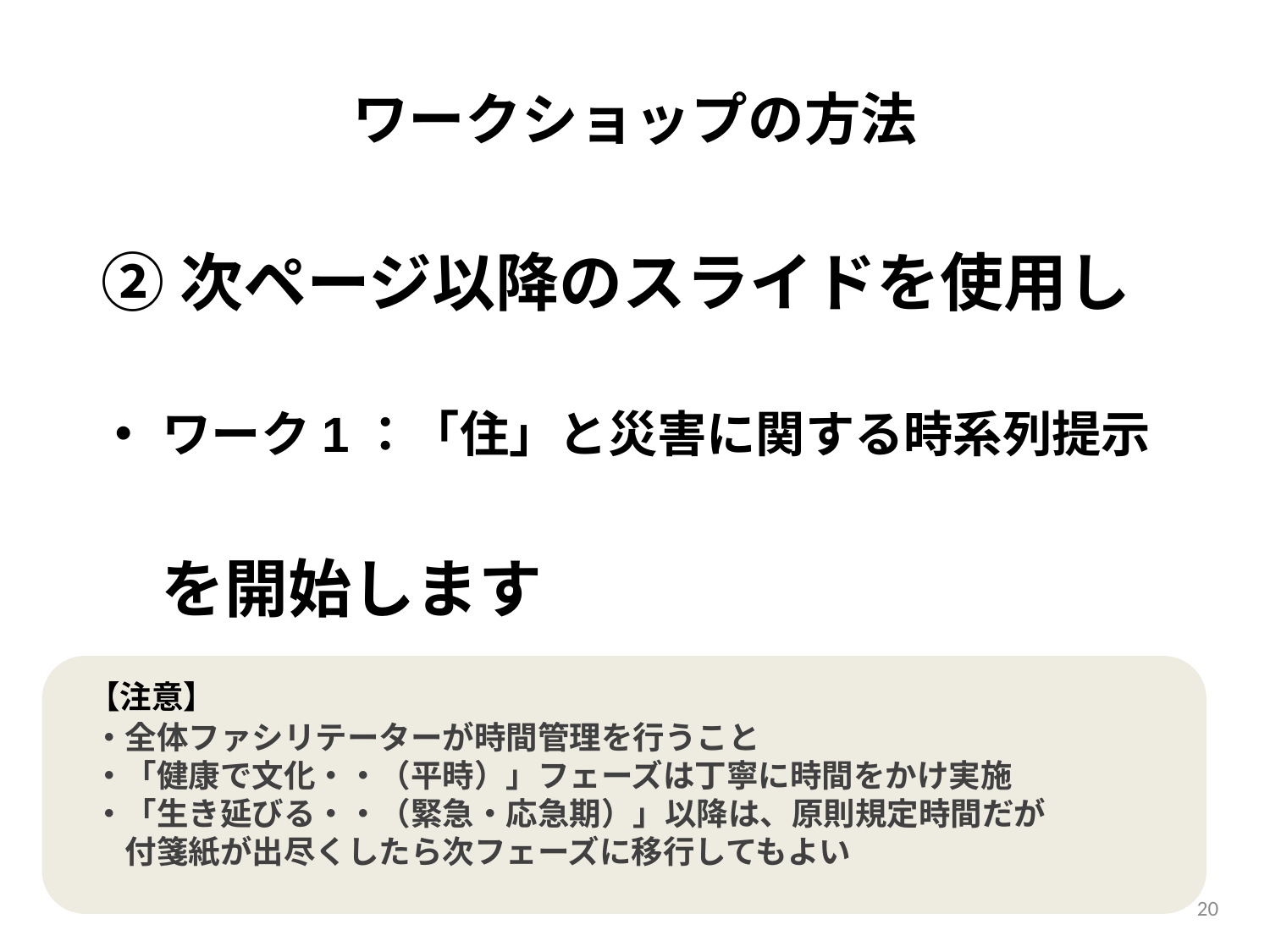

# ワークショップの方法
②次ページ以降のスライドを使用し
ワーク1：「住」と災害に関する時系列提示

を開始します

【注意】
・全体ファシリテーターが時間管理を行うこと
・「健康で文化・・（平時）」フェーズは丁寧に時間をかけ実施
・「生き延びる・・（緊急・応急期）」以降は、原則規定時間だが
　付箋紙が出尽くしたら次フェーズに移行してもよい
20